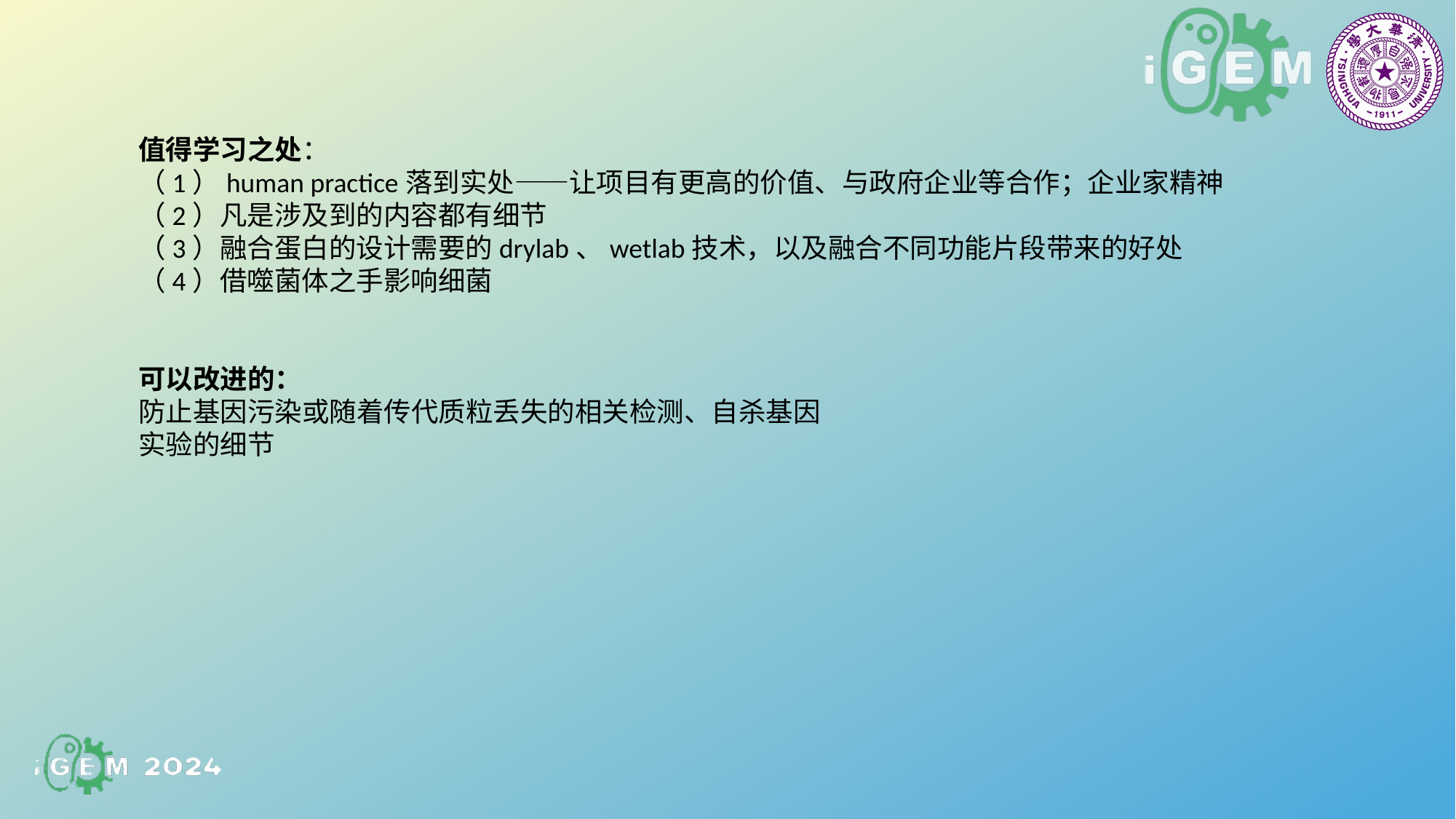

值得学习之处：
（1）human practice落到实处——让项目有更高的价值、与政府企业等合作；企业家精神
（2）凡是涉及到的内容都有细节
（3）融合蛋白的设计需要的drylab、wetlab技术，以及融合不同功能片段带来的好处
（4）借噬菌体之手影响细菌

可以改进的：
防止基因污染或随着传代质粒丢失的相关检测、自杀基因
实验的细节
6